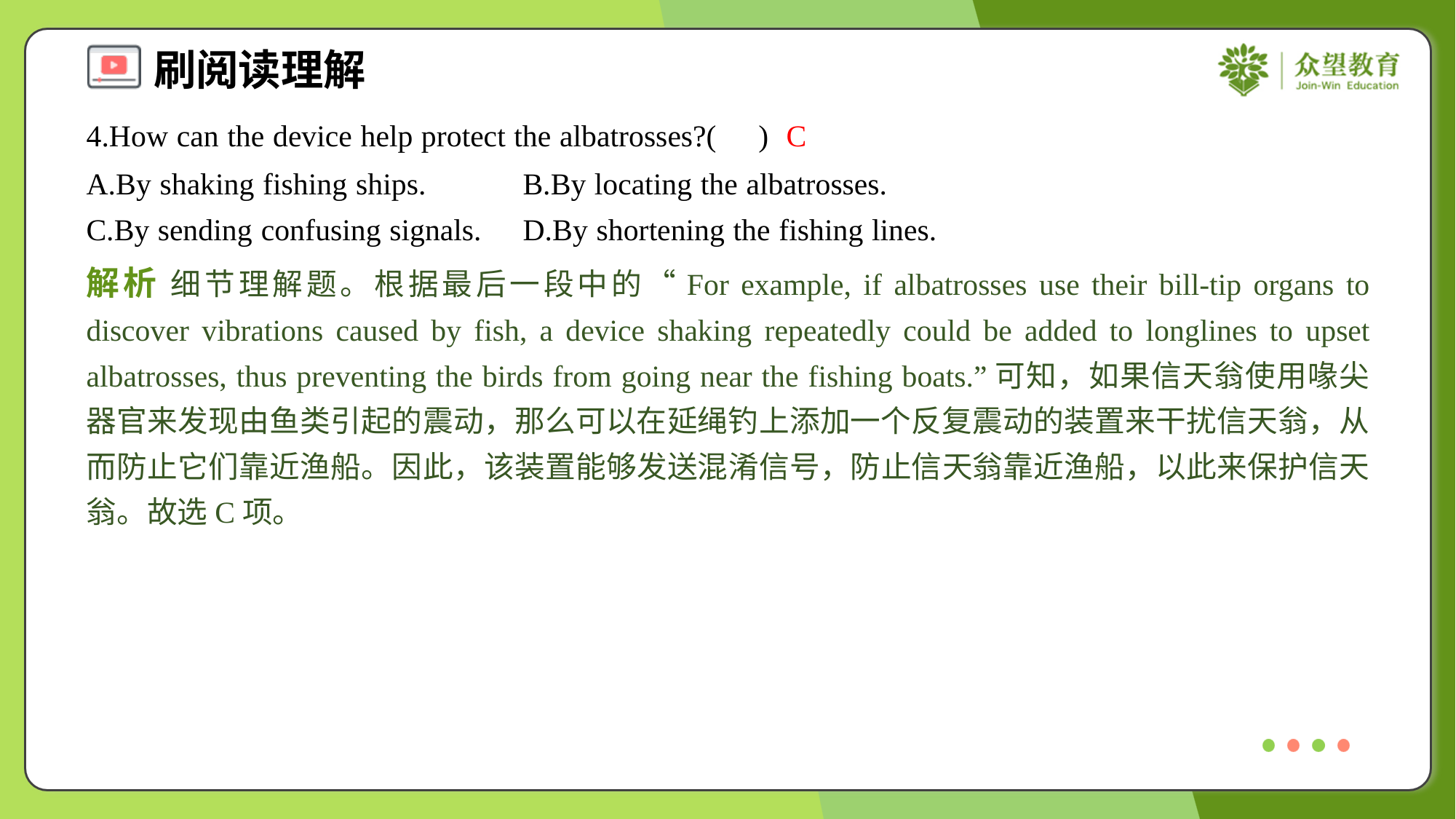

4.How can the device help protect the albatrosses?(     )
C
A.By shaking fishing ships.	B.By locating the albatrosses.
C.By sending confusing signals.	D.By shortening the fishing lines.
解析 细节理解题。根据最后一段中的“For example, if albatrosses use their bill-tip organs to discover vibrations caused by fish, a device shaking repeatedly could be added to longlines to upset albatrosses, thus preventing the birds from going near the fishing boats.”可知，如果信天翁使用喙尖器官来发现由鱼类引起的震动，那么可以在延绳钓上添加一个反复震动的装置来干扰信天翁，从而防止它们靠近渔船。因此，该装置能够发送混淆信号，防止信天翁靠近渔船，以此来保护信天翁。故选C项。